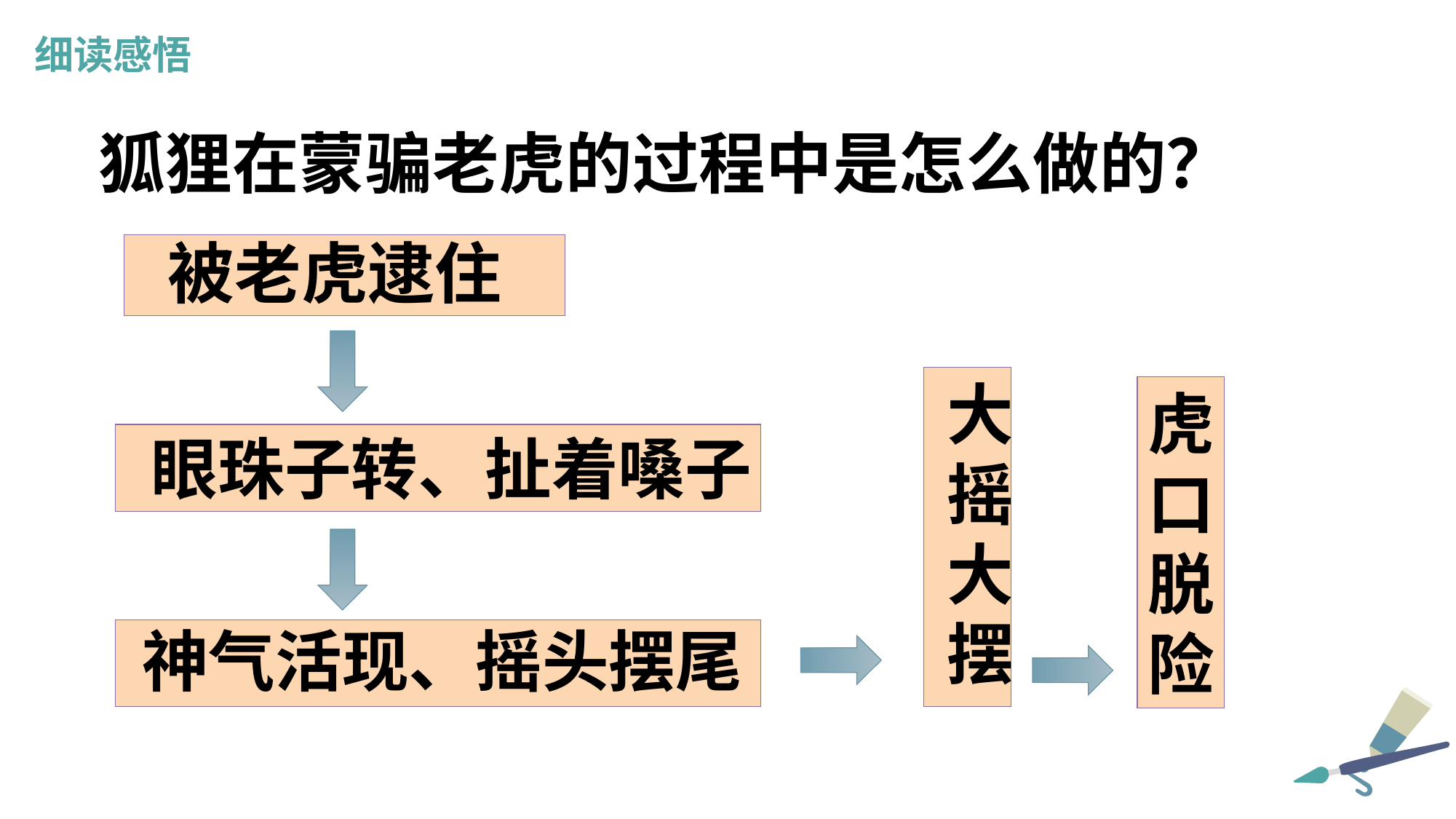

细读感悟
狐狸在蒙骗老虎的过程中是怎么做的？
被老虎逮住

大摇大摆
虎口脱险
眼珠子转、扯着嗓子

神气活现、摇头摆尾